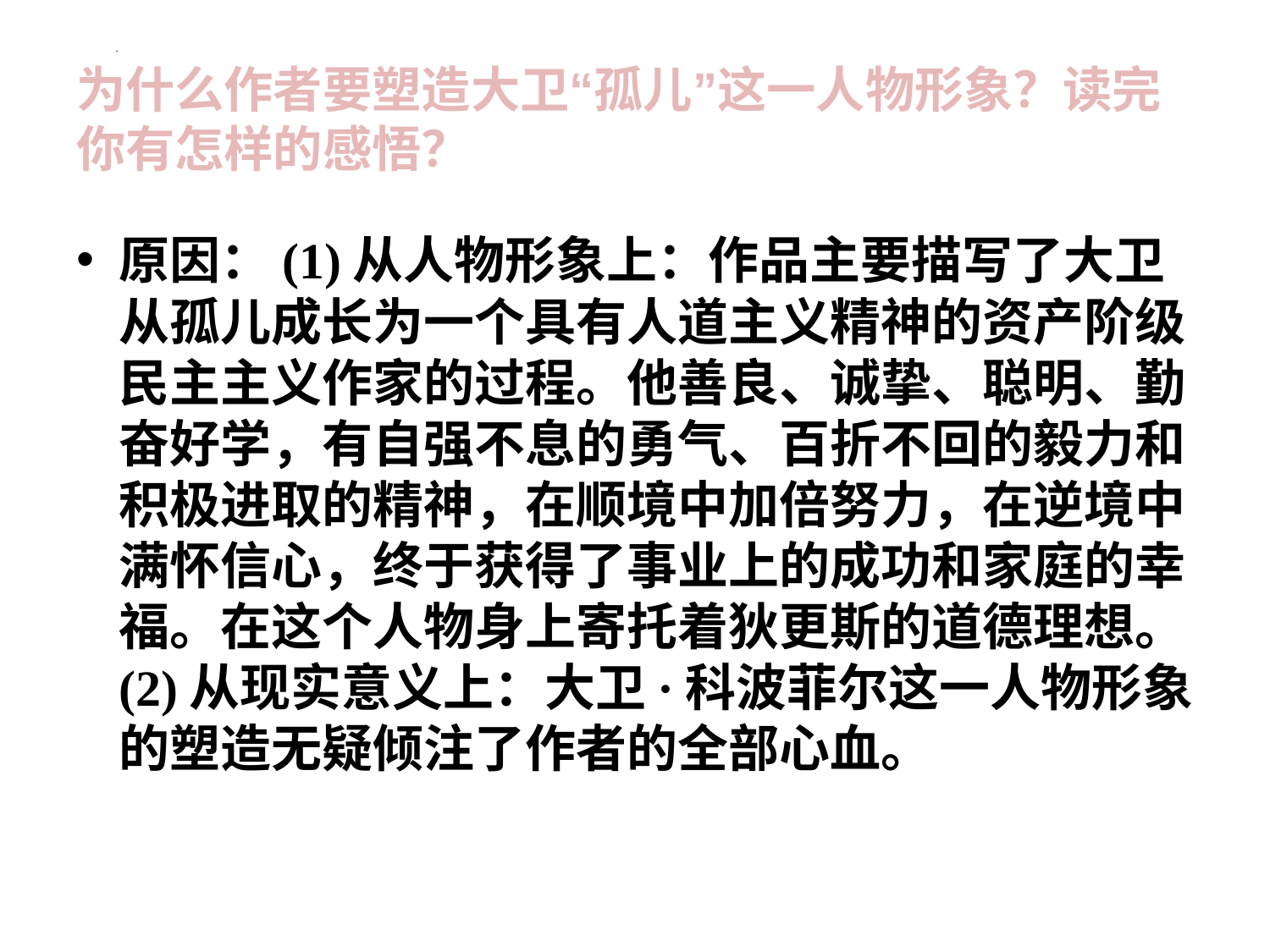

# 为什么作者要塑造大卫“孤儿”这一人物形象？读完你有怎样的感悟？
原因：(1)从人物形象上：作品主要描写了大卫从孤儿成长为一个具有人道主义精神的资产阶级民主主义作家的过程。他善良、诚挚、聪明、勤奋好学，有自强不息的勇气、百折不回的毅力和积极进取的精神，在顺境中加倍努力，在逆境中满怀信心，终于获得了事业上的成功和家庭的幸福。在这个人物身上寄托着狄更斯的道德理想。(2)从现实意义上：大卫·科波菲尔这一人物形象的塑造无疑倾注了作者的全部心血。